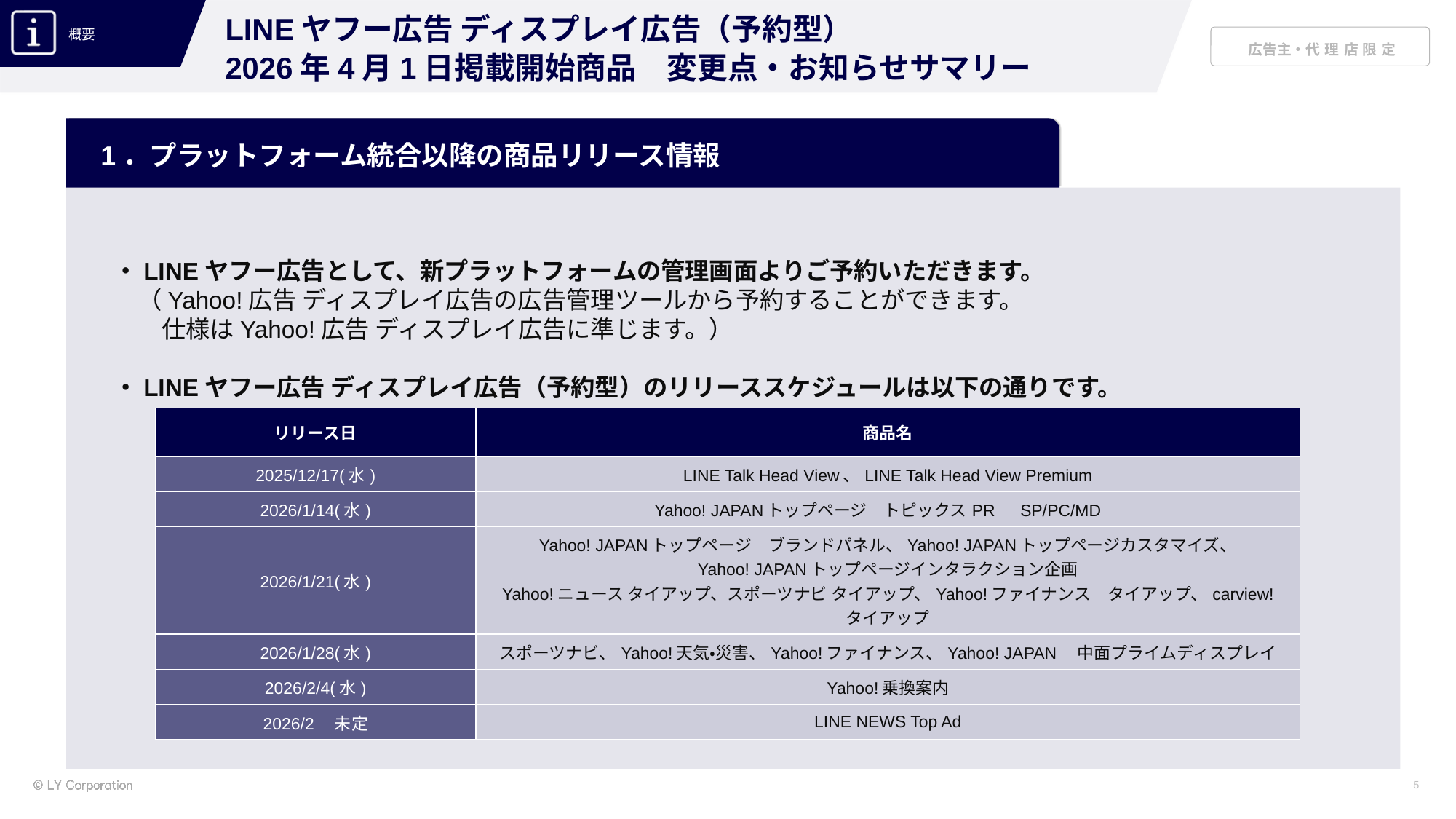

LINEヤフー広告 ディスプレイ広告（予約型）
2026年4月1日掲載開始商品　変更点・お知らせサマリー
1．プラットフォーム統合以降の商品リリース情報
・LINEヤフー広告として、新プラットフォームの管理画面よりご予約いただきます。
　（Yahoo!広告 ディスプレイ広告の広告管理ツールから予約することができます。
　　仕様はYahoo!広告 ディスプレイ広告に準じます。）

・LINEヤフー広告 ディスプレイ広告（予約型）のリリーススケジュールは以下の通りです。

| リリース日 | 商品名 |
| --- | --- |
| 2025/12/17(水) | LINE Talk Head View、LINE Talk Head View Premium |
| 2026/1/14(水) | Yahoo! JAPANトップページ　トピックスPR　SP/PC/MD |
| 2026/1/21(水) | Yahoo! JAPANトップページ　ブランドパネル、Yahoo! JAPANトップページカスタマイズ、 Yahoo! JAPANトップページインタラクション企画 Yahoo!ニュース タイアップ、スポーツナビ タイアップ、Yahoo!ファイナンス　タイアップ、carview! タイアップ |
| 2026/1/28(水) | スポーツナビ、Yahoo!天気・災害、Yahoo!ファイナンス、Yahoo! JAPAN　中面プライムディスプレイ |
| 2026/2/4(水) | Yahoo!乗換案内 |
| 2026/2　未定 | LINE NEWS Top Ad |